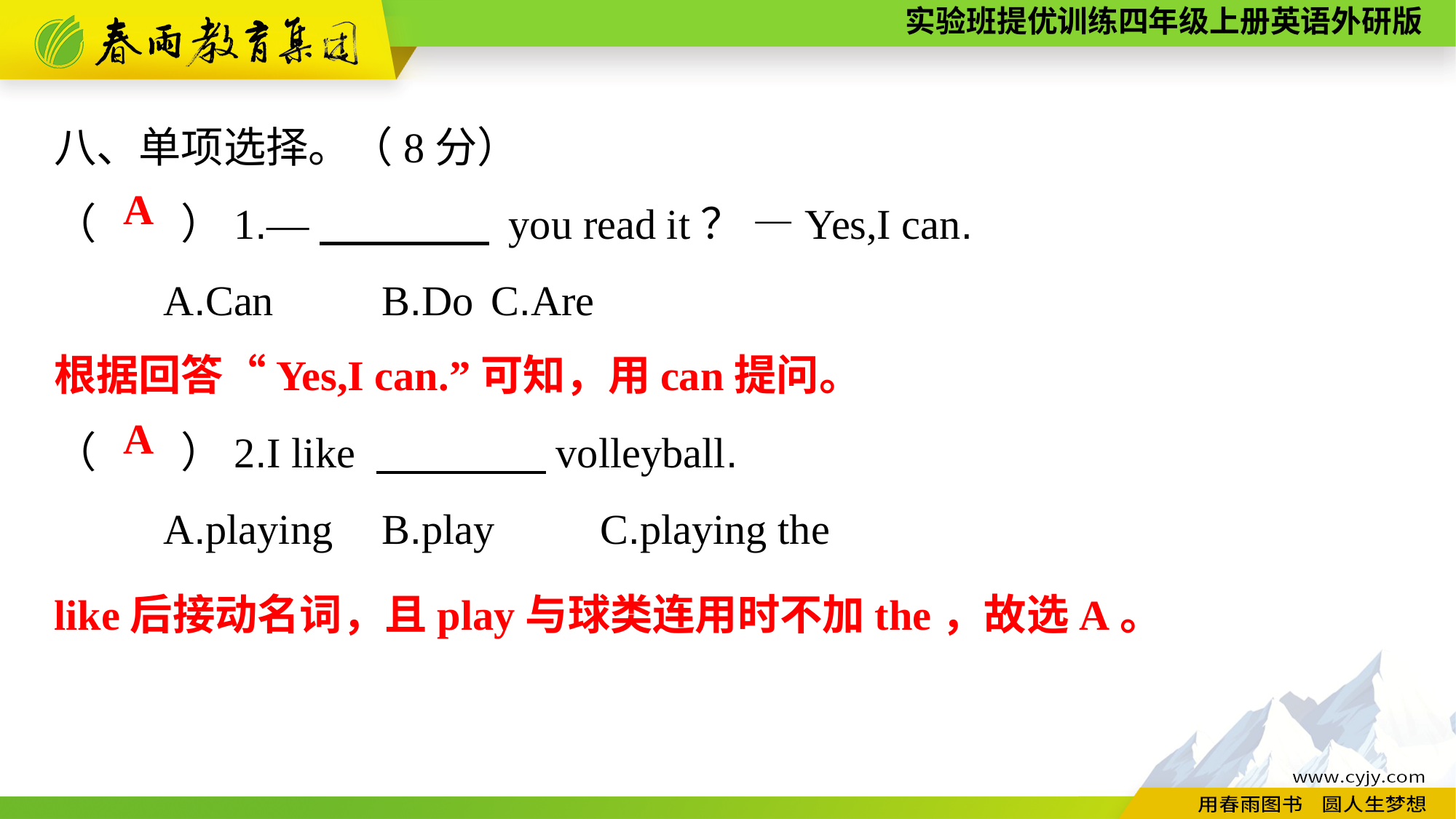

八、单项选择。（8分）
（　　）1.—　　　　 you read it？ —Yes,I can.
	A.Can	B.Do	C.Are

（　　）2.I like 　　　　volleyball.
	A.playing	B.play	C.playing the
A
根据回答“Yes,I can.”可知，用can提问。
A
like后接动名词，且play与球类连用时不加the，故选A。